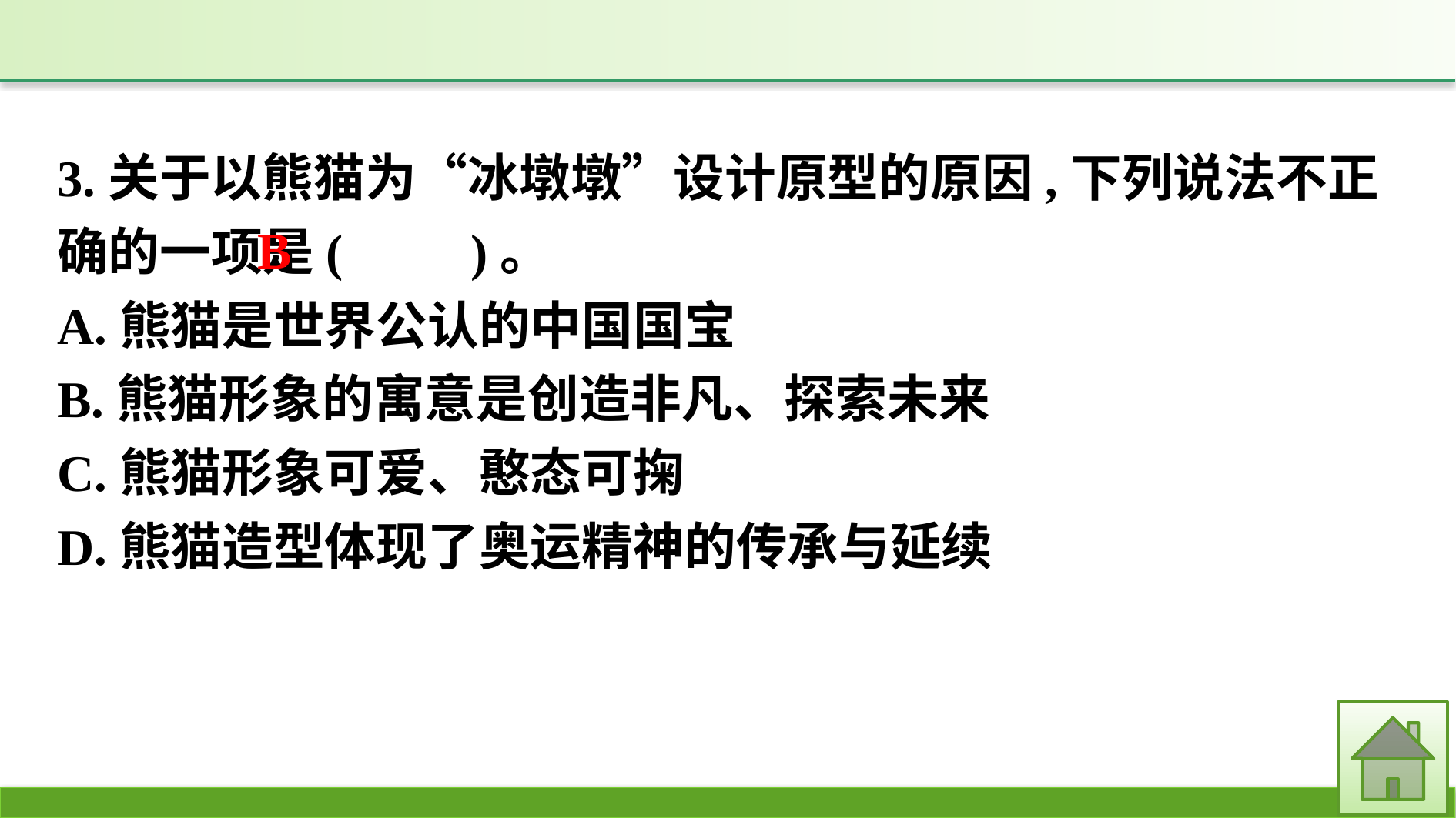

3.关于以熊猫为“冰墩墩”设计原型的原因,下列说法不正确的一项是(　　)。
A.熊猫是世界公认的中国国宝
B.熊猫形象的寓意是创造非凡、探索未来
C.熊猫形象可爱、憨态可掬
D.熊猫造型体现了奥运精神的传承与延续
B